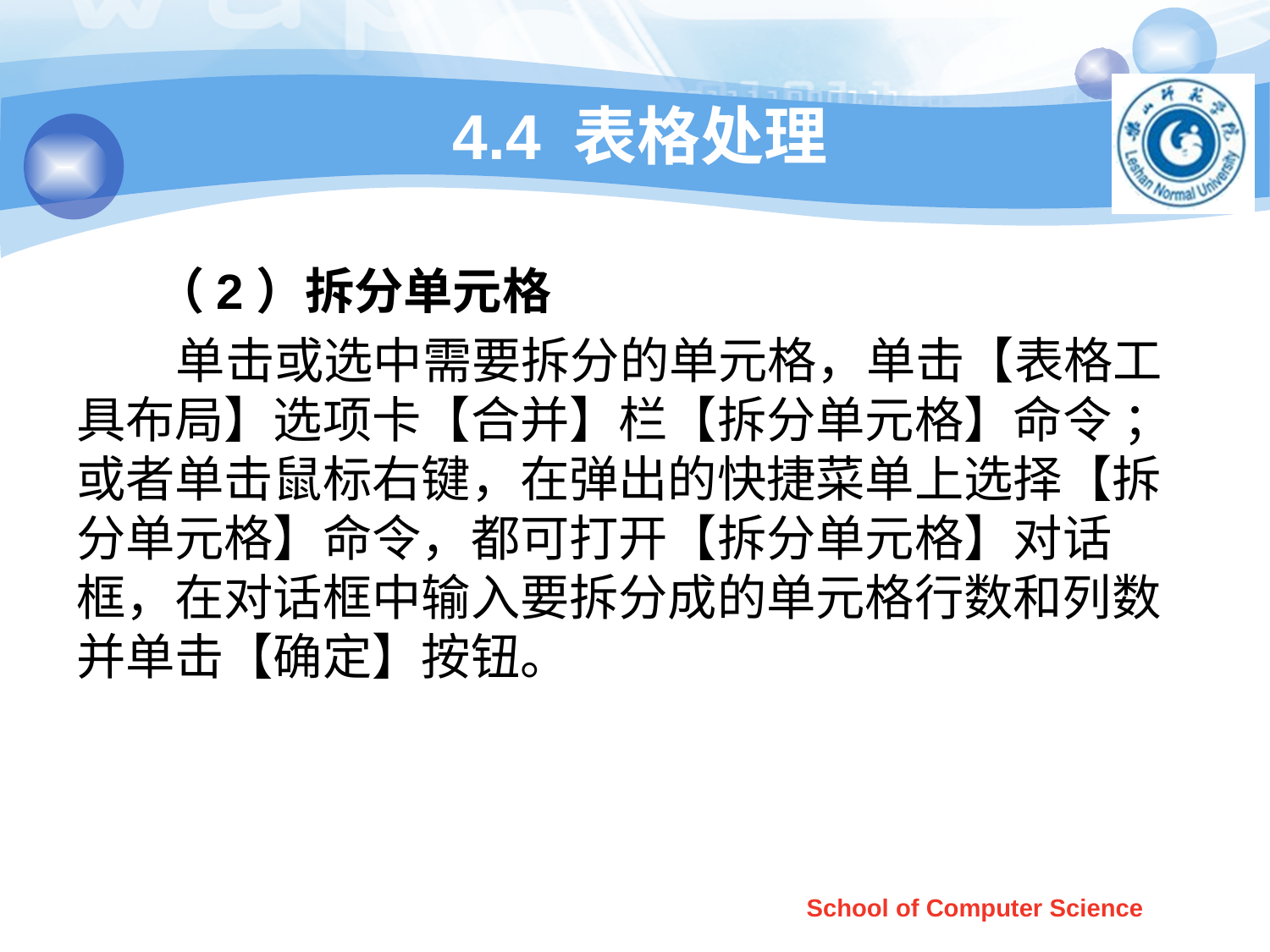

# 4.4 表格处理
      （2）拆分单元格
        单击或选中需要拆分的单元格，单击【表格工具布局】选项卡【合并】栏【拆分单元格】命令 ；或者单击鼠标右键，在弹出的快捷菜单上选择【拆分单元格】命令，都可打开【拆分单元格】对话框，在对话框中输入要拆分成的单元格行数和列数并单击【确定】按钮。

School of Computer Science